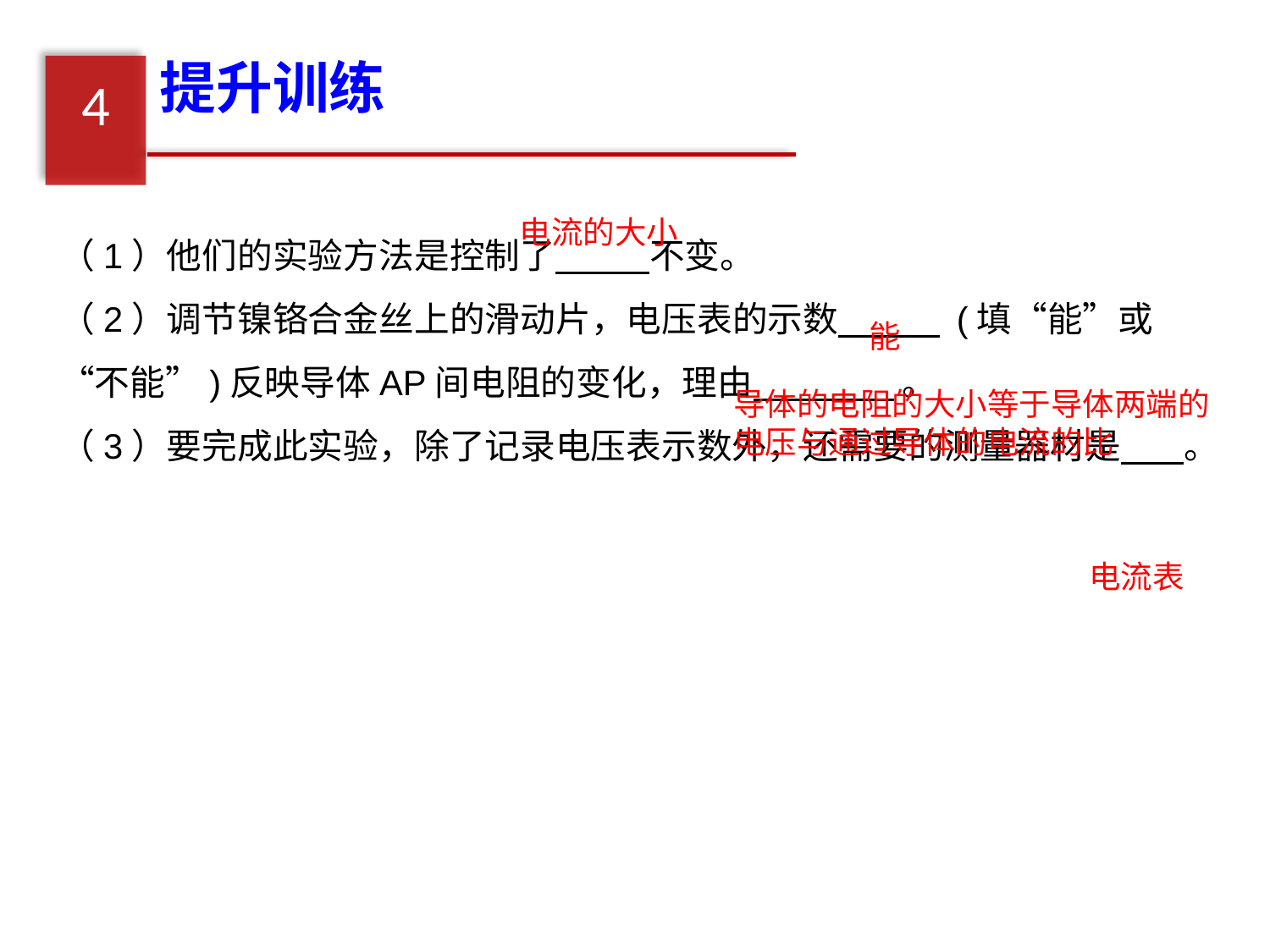

提升训练

4
（1）他们的实验方法是控制了            不变。
（2）调节镍铬合金丝上的滑动片，电压表的示数              (填“能”或“不能”)反映导体AP间电阻的变化，理由                   。
（3）要完成此实验，除了记录电压表示数外，还需要的测量器材是        。
电流的大小
能
导体的电阻的大小等于导体两端的电压与通过导体的电流的比
电流表